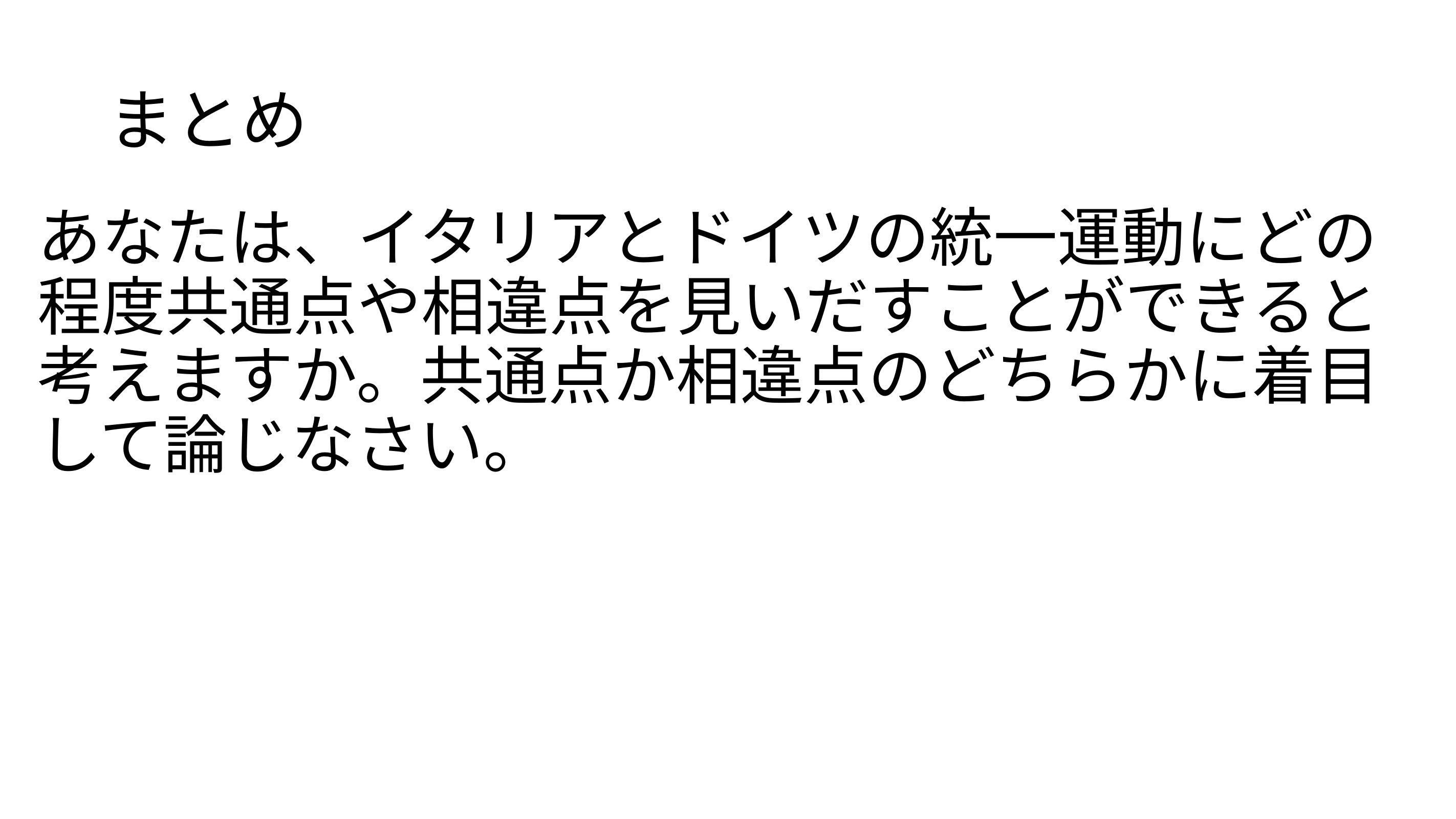

# まとめ
あなたは、イタリアとドイツの統一運動にどの程度共通点や相違点を見いだすことができると考えますか。共通点か相違点のどちらかに着目して論じなさい。